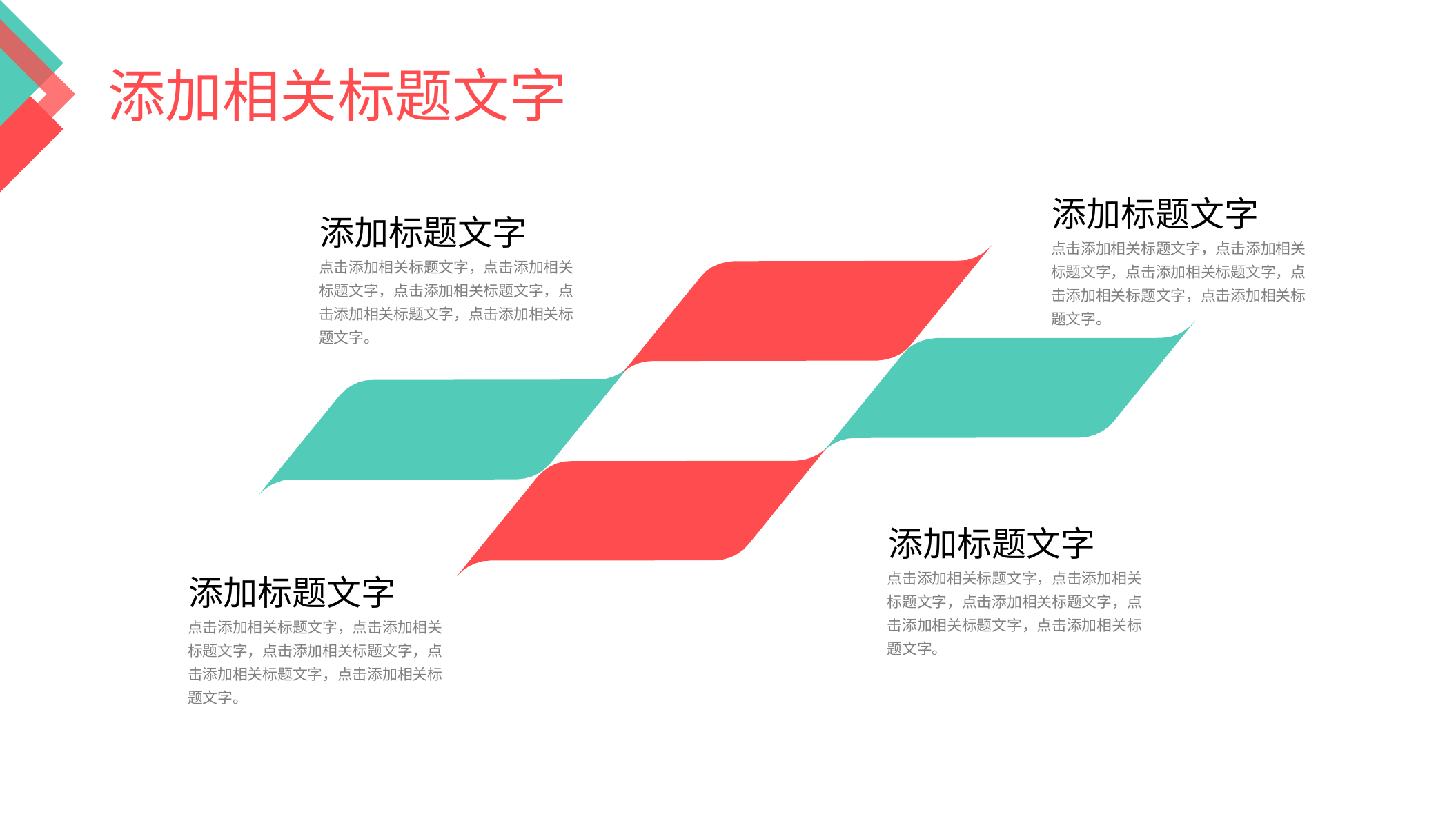

添加相关标题文字
添加标题文字
添加标题文字
点击添加相关标题文字，点击添加相关标题文字，点击添加相关标题文字，点击添加相关标题文字，点击添加相关标题文字。

点击添加相关标题文字，点击添加相关标题文字，点击添加相关标题文字，点击添加相关标题文字，点击添加相关标题文字。

添加标题文字
添加标题文字
点击添加相关标题文字，点击添加相关标题文字，点击添加相关标题文字，点击添加相关标题文字，点击添加相关标题文字。
点击添加相关标题文字，点击添加相关标题文字，点击添加相关标题文字，点击添加相关标题文字，点击添加相关标题文字。